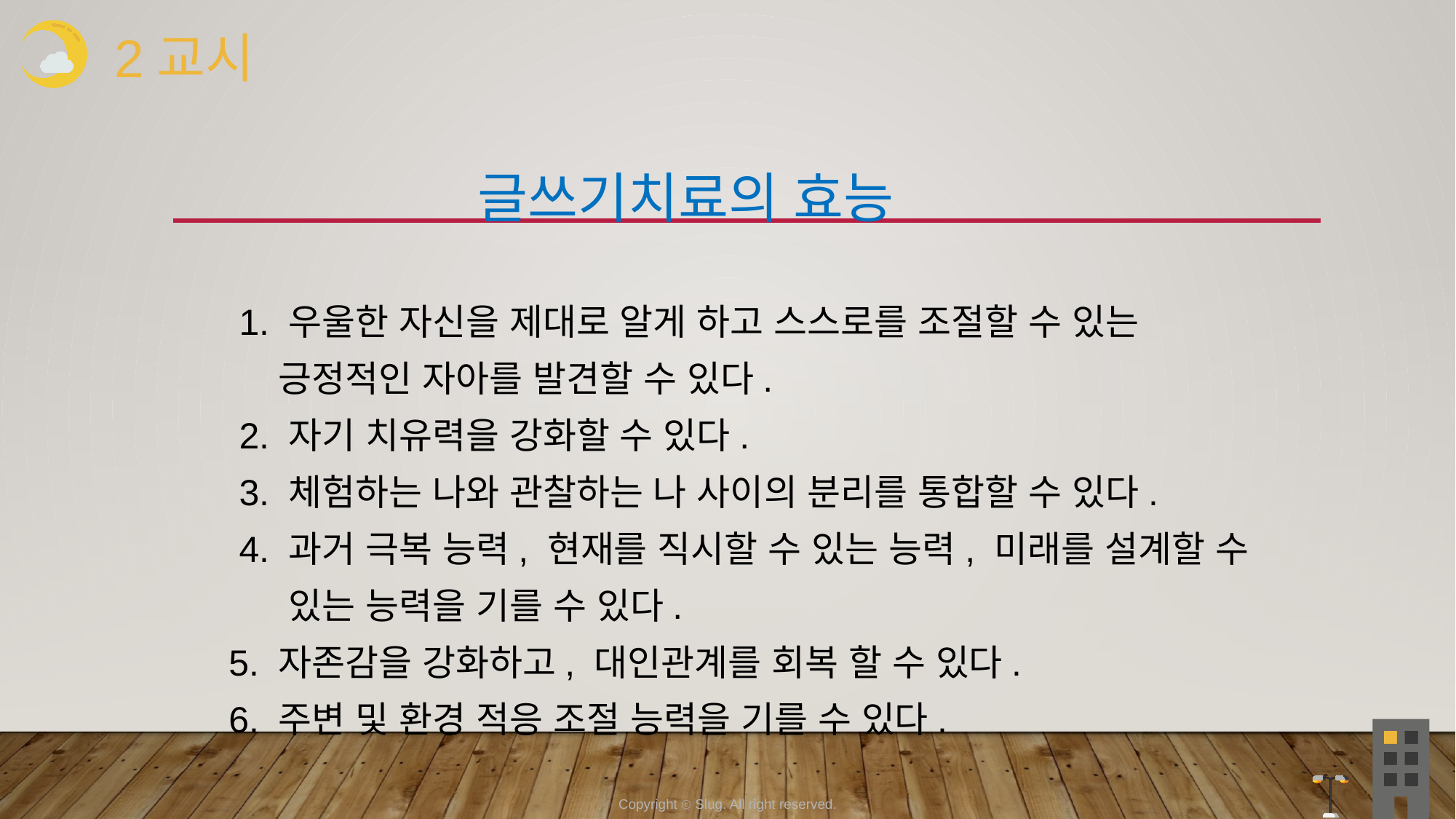

2교시

                     글쓰기치료의 효능

   1. 우울한 자신을 제대로 알게 하고 스스로를 조절할 수 있는
      긍정적인 자아를 발견할 수 있다.
   2. 자기 치유력을 강화할 수 있다.
   3. 체험하는 나와 관찰하는 나 사이의 분리를 통합할 수 있다.
   4. 과거 극복 능력, 현재를 직시할 수 있는 능력, 미래를 설계할 수
       있는 능력을 기를 수 있다.
  5. 자존감을 강화하고, 대인관계를 회복 할 수 있다.
  6. 주변 및 환경 적응 조절 능력을 기를 수 있다.

Copyright ⓒ Slug. All right reserved.